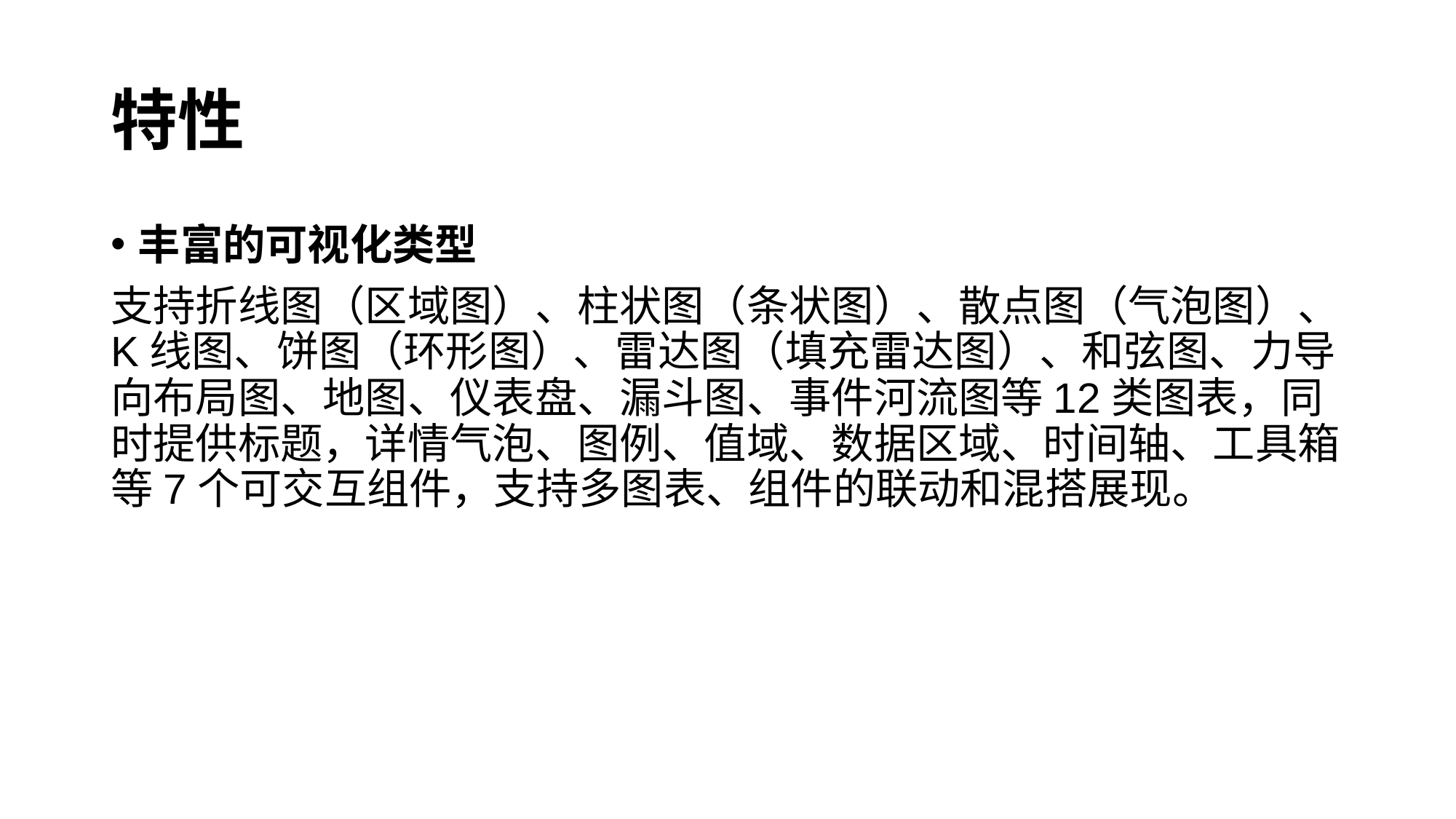

# 特性
丰富的可视化类型
支持折线图（区域图）、柱状图（条状图）、散点图（气泡图）、K线图、饼图（环形图）、雷达图（填充雷达图）、和弦图、力导向布局图、地图、仪表盘、漏斗图、事件河流图等12类图表，同时提供标题，详情气泡、图例、值域、数据区域、时间轴、工具箱等7个可交互组件，支持多图表、组件的联动和混搭展现。